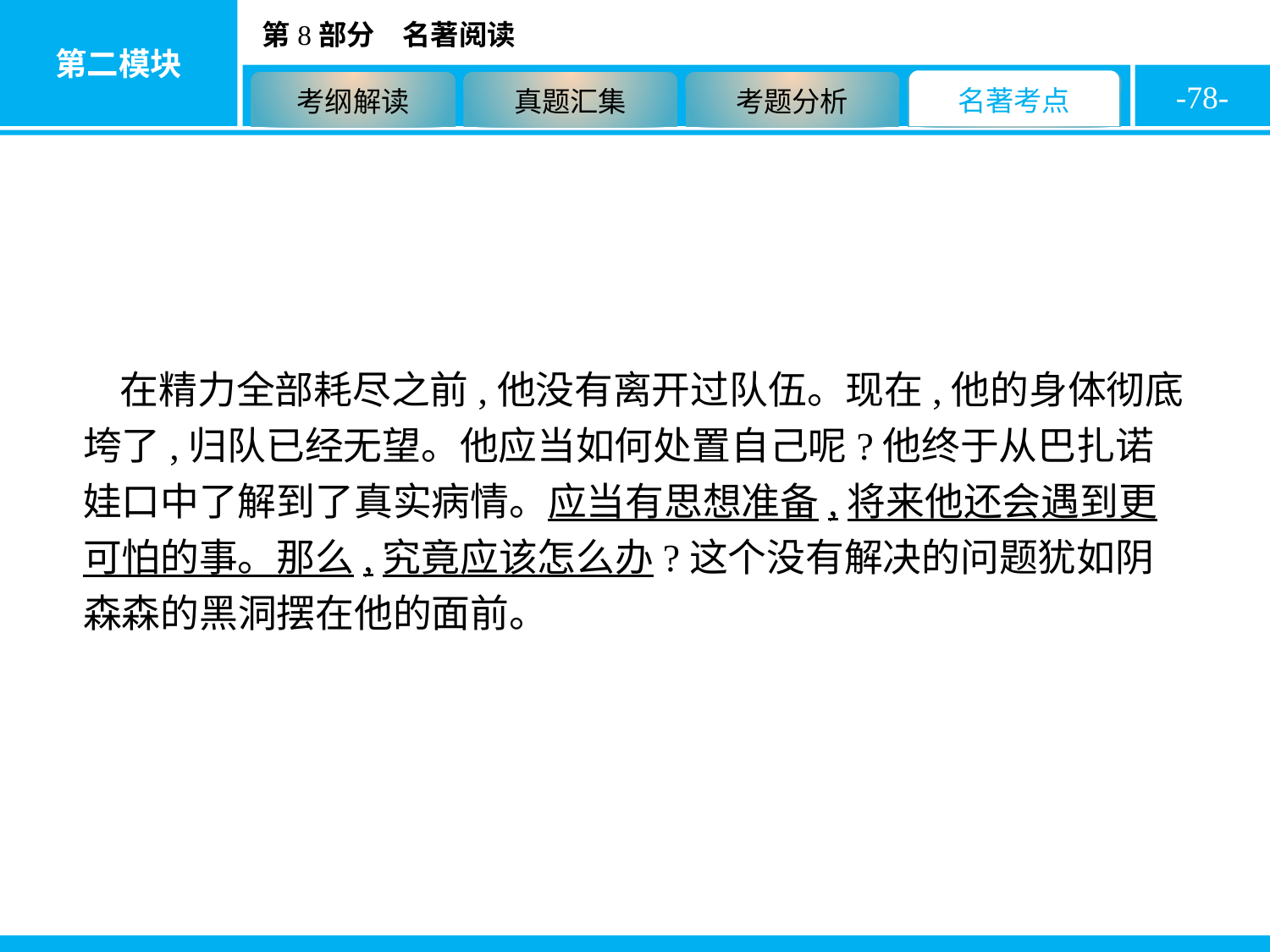

-78-
在精力全部耗尽之前,他没有离开过队伍。现在,他的身体彻底垮了,归队已经无望。他应当如何处置自己呢?他终于从巴扎诺娃口中了解到了真实病情。应当有思想准备,将来他还会遇到更可怕的事。那么,究竟应该怎么办?这个没有解决的问题犹如阴森森的黑洞摆在他的面前。